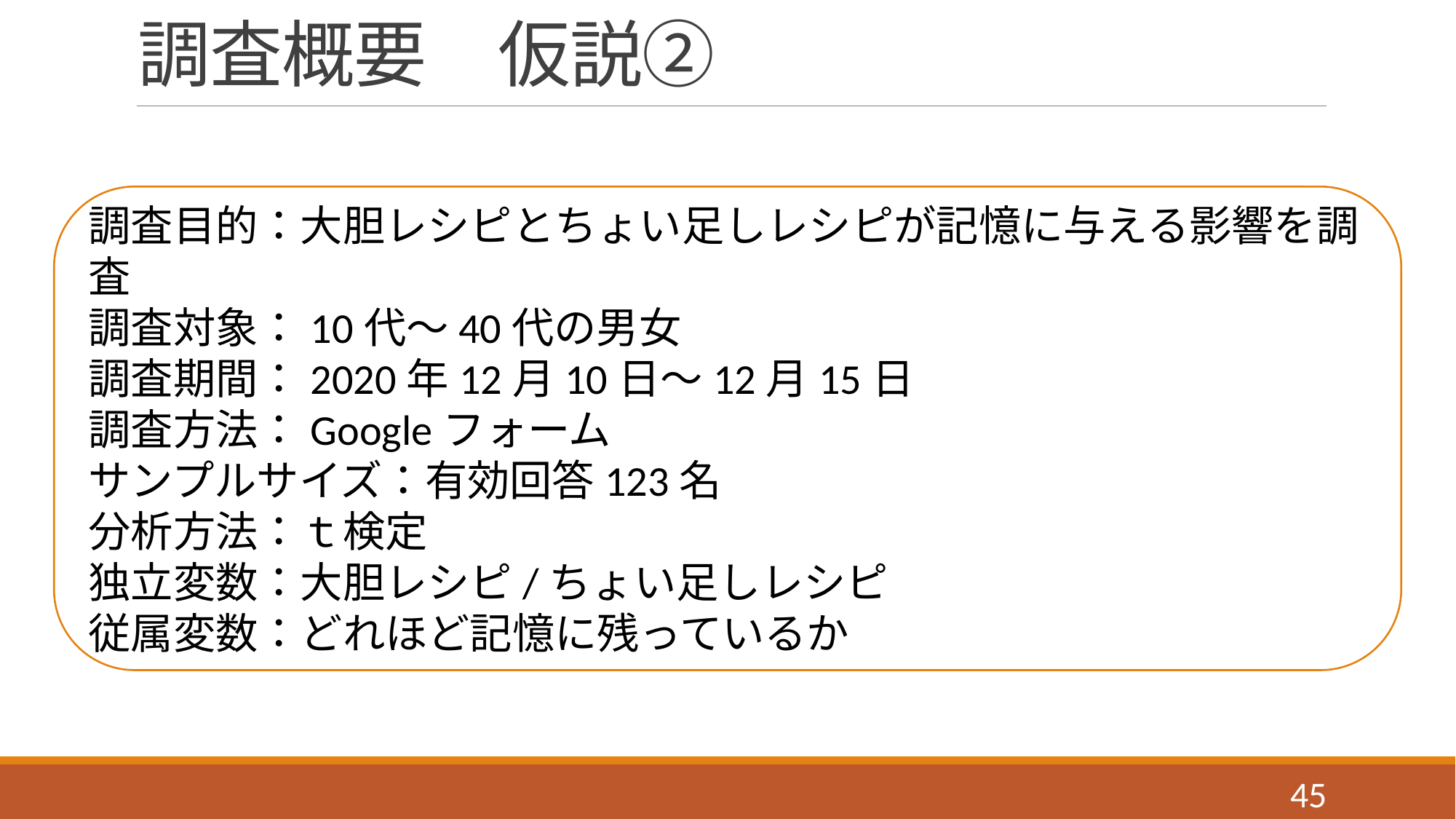

# 調査概要　仮説②
調査目的：大胆レシピとちょい足しレシピが記憶に与える影響を調査
調査対象：10代～40代の男女
調査期間：2020年12月10日～12月15日
調査方法：Googleフォーム
サンプルサイズ：有効回答123名
分析方法：ｔ検定
独立変数：大胆レシピ/ちょい足しレシピ
従属変数：どれほど記憶に残っているか
45